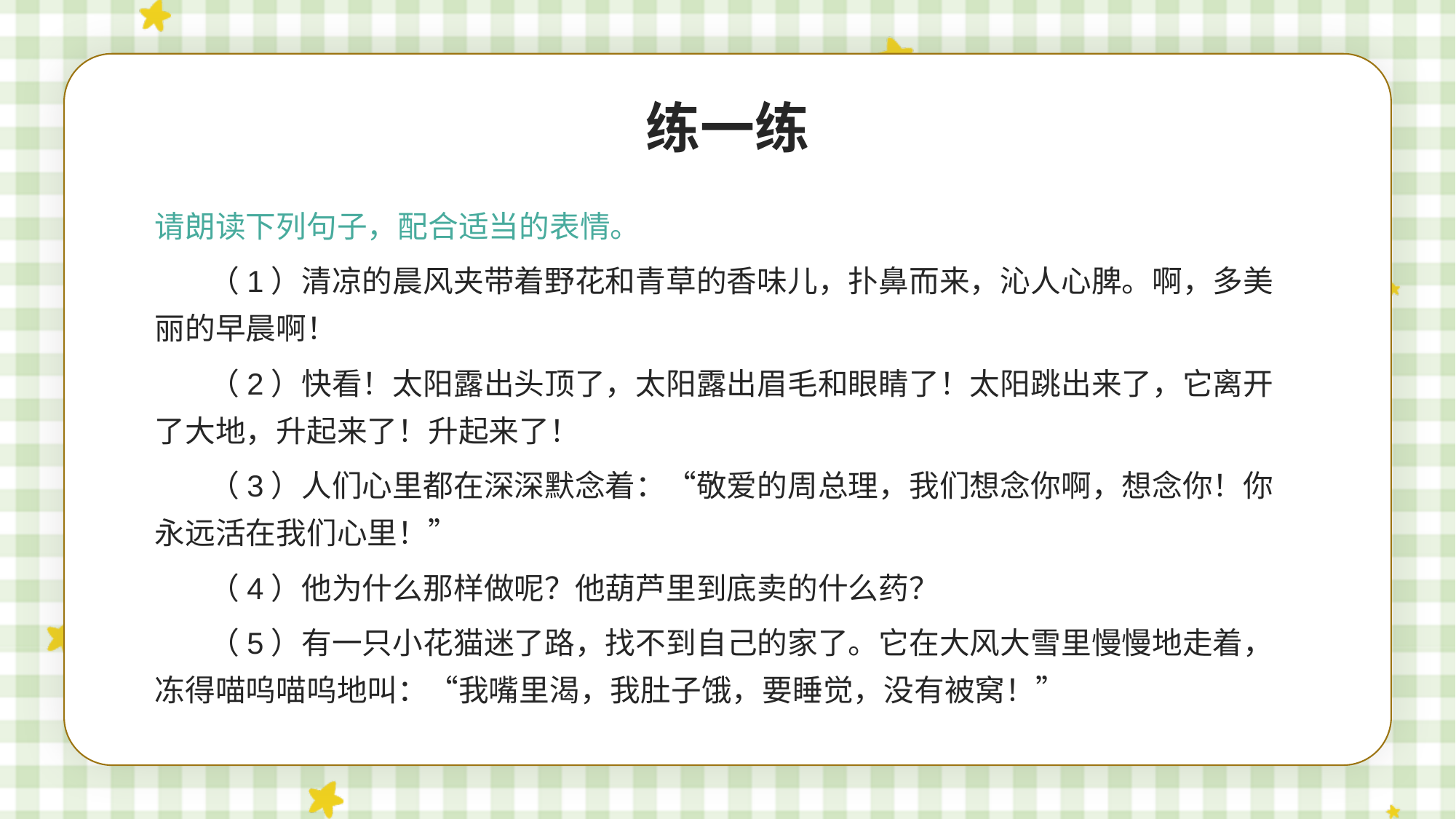

练一练
请朗读下列句子，配合适当的表情。
（1）清凉的晨风夹带着野花和青草的香味儿，扑鼻而来，沁人心脾。啊，多美丽的早晨啊！
（2）快看！太阳露出头顶了，太阳露出眉毛和眼睛了！太阳跳出来了，它离开了大地，升起来了！升起来了！
（3）人们心里都在深深默念着：“敬爱的周总理，我们想念你啊，想念你！你永远活在我们心里！”
（4）他为什么那样做呢？他葫芦里到底卖的什么药？
（5）有一只小花猫迷了路，找不到自己的家了。它在大风大雪里慢慢地走着，冻得喵呜喵呜地叫：“我嘴里渴，我肚子饿，要睡觉，没有被窝！”